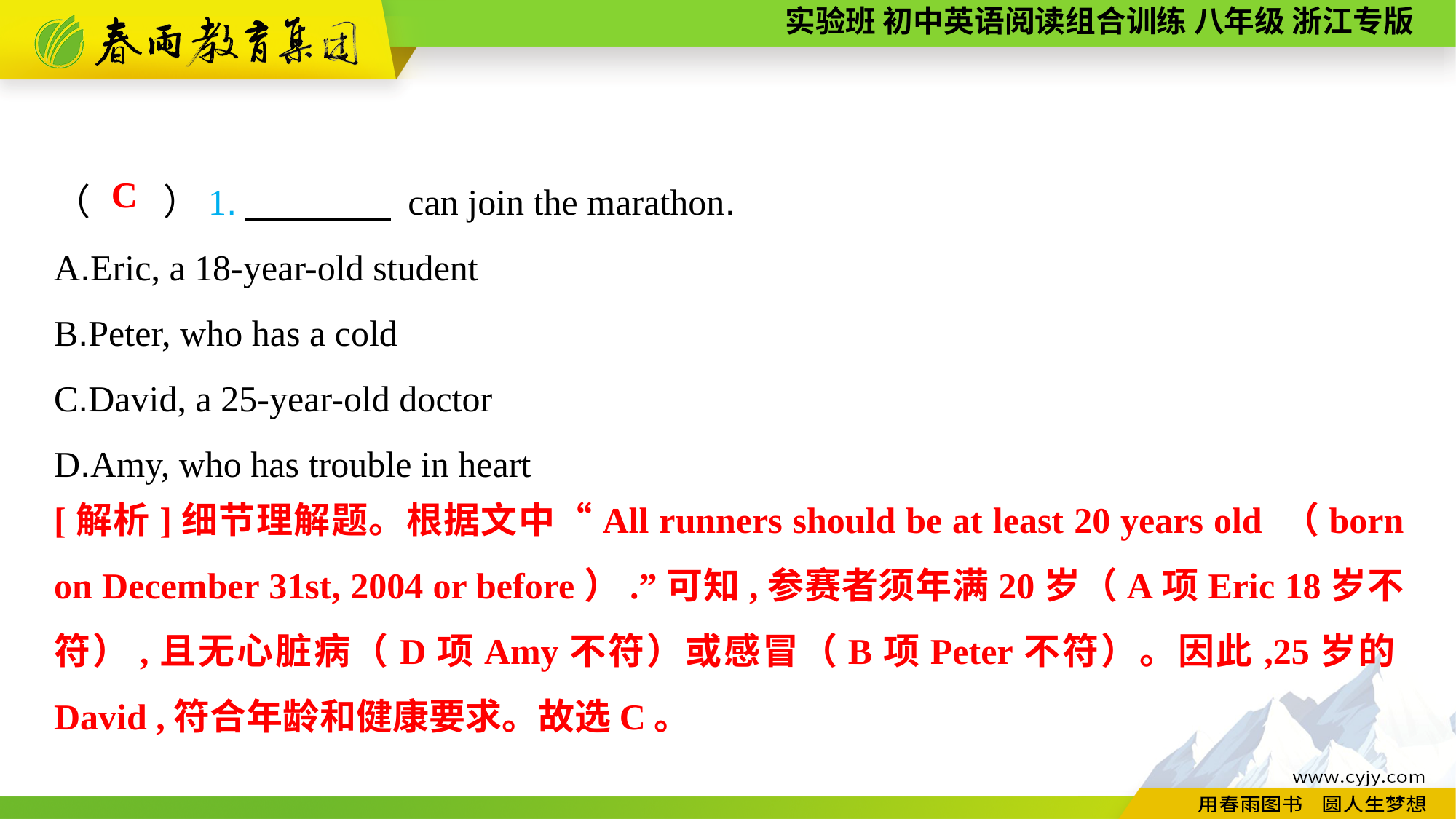

（　　）1.　　　　 can join the marathon.
A.Eric, a 18-year-old student
B.Peter, who has a cold
C.David, a 25-year-old doctor
D.Amy, who has trouble in heart
C
[解析]细节理解题。根据文中“All runners should be at least 20 years old （born on December 31st, 2004 or before）.”可知,参赛者须年满20岁（A项Eric 18岁不符）,且无心脏病（D项Amy不符）或感冒（B项Peter不符）。因此,25岁的David ,符合年龄和健康要求。故选C。